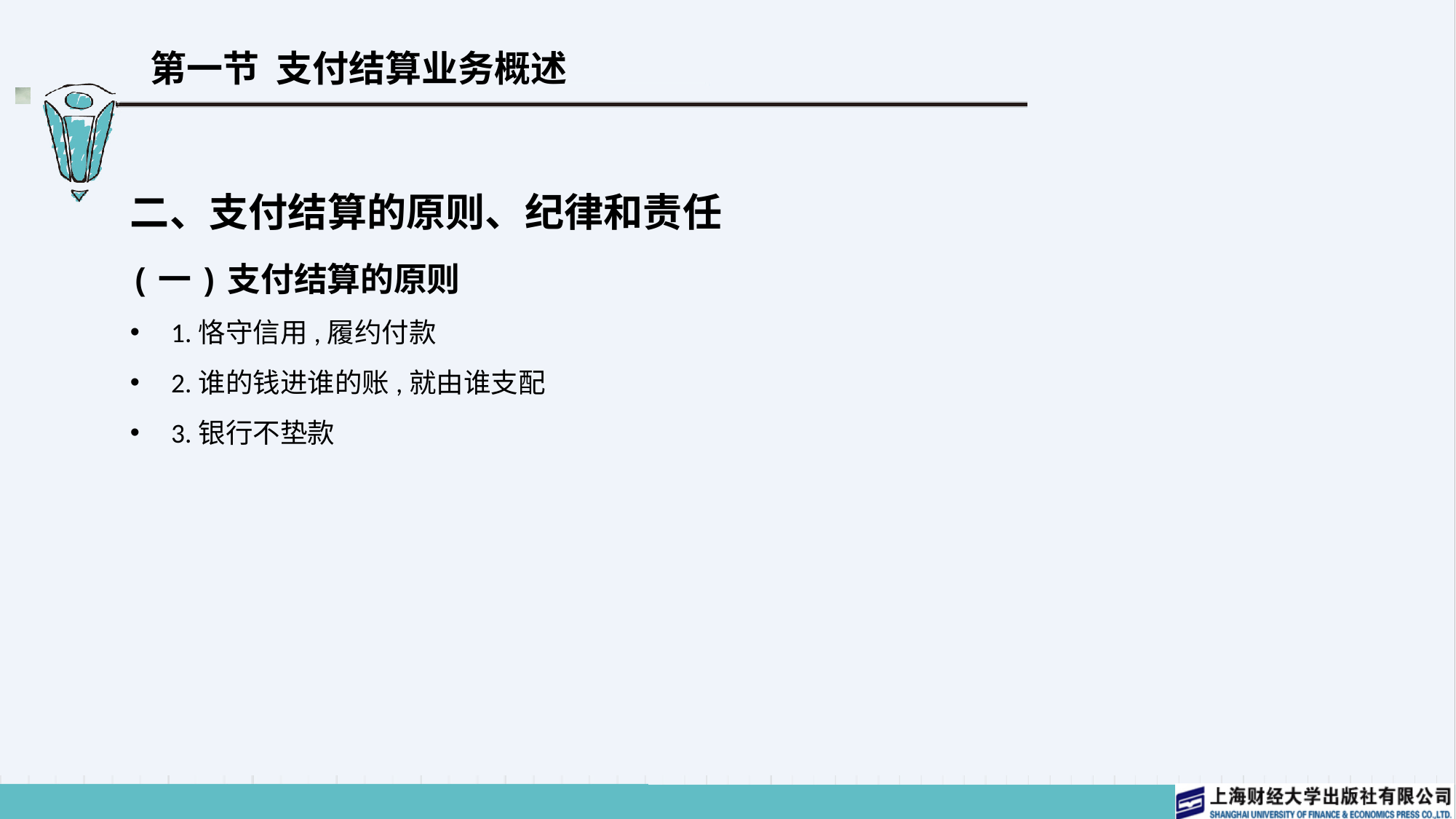

# 第一节  支付结算业务概述
二、支付结算的原则、纪律和责任
(一)支付结算的原则
1.恪守信用,履约付款
2.谁的钱进谁的账,就由谁支配
3.银行不垫款